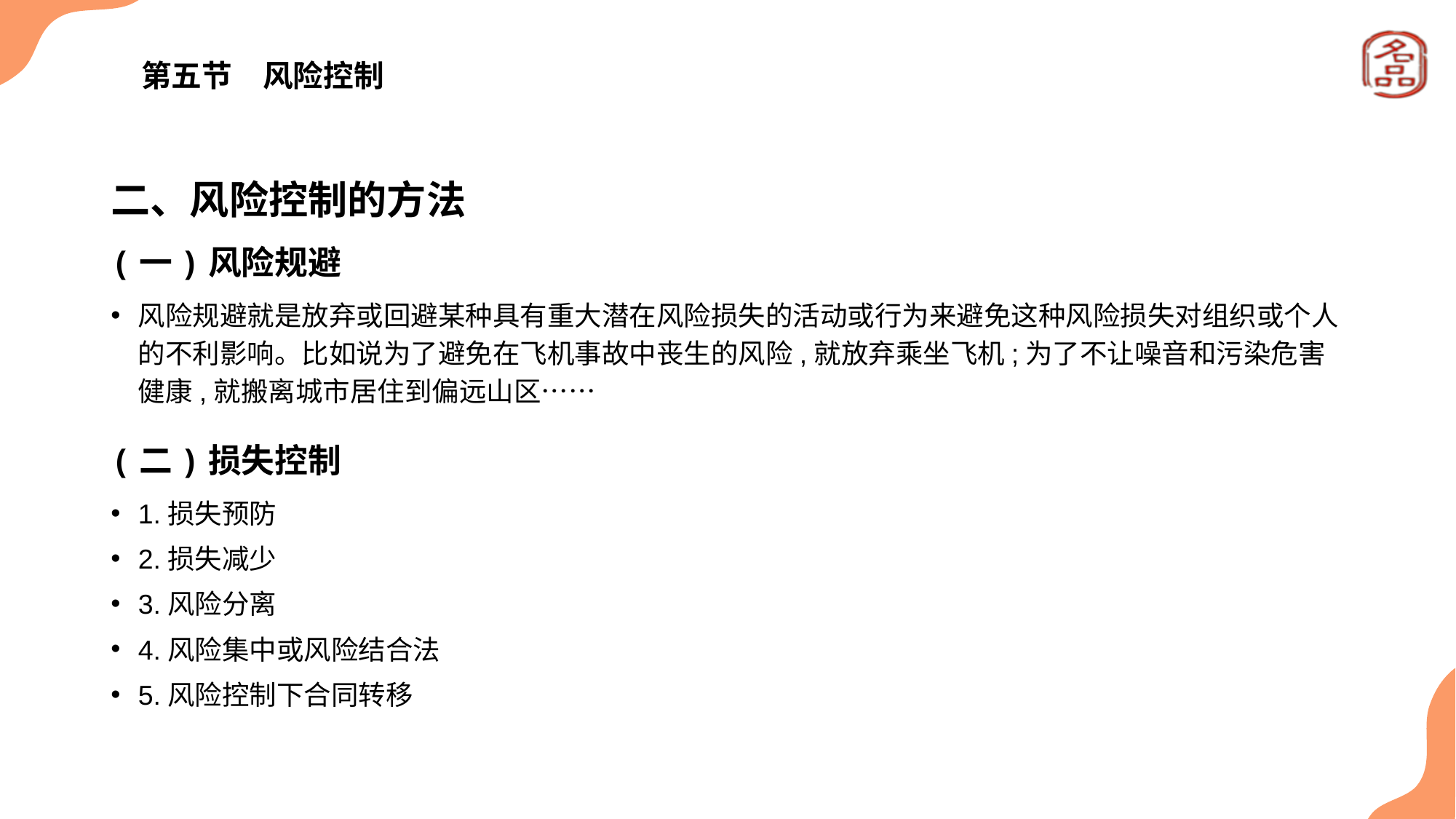

# 第五节　风险控制
二、风险控制的方法
(一)风险规避
风险规避就是放弃或回避某种具有重大潜在风险损失的活动或行为来避免这种风险损失对组织或个人的不利影响。比如说为了避免在飞机事故中丧生的风险,就放弃乘坐飞机;为了不让噪音和污染危害健康,就搬离城市居住到偏远山区……
(二)损失控制
1.损失预防
2.损失减少
3.风险分离
4.风险集中或风险结合法
5.风险控制下合同转移